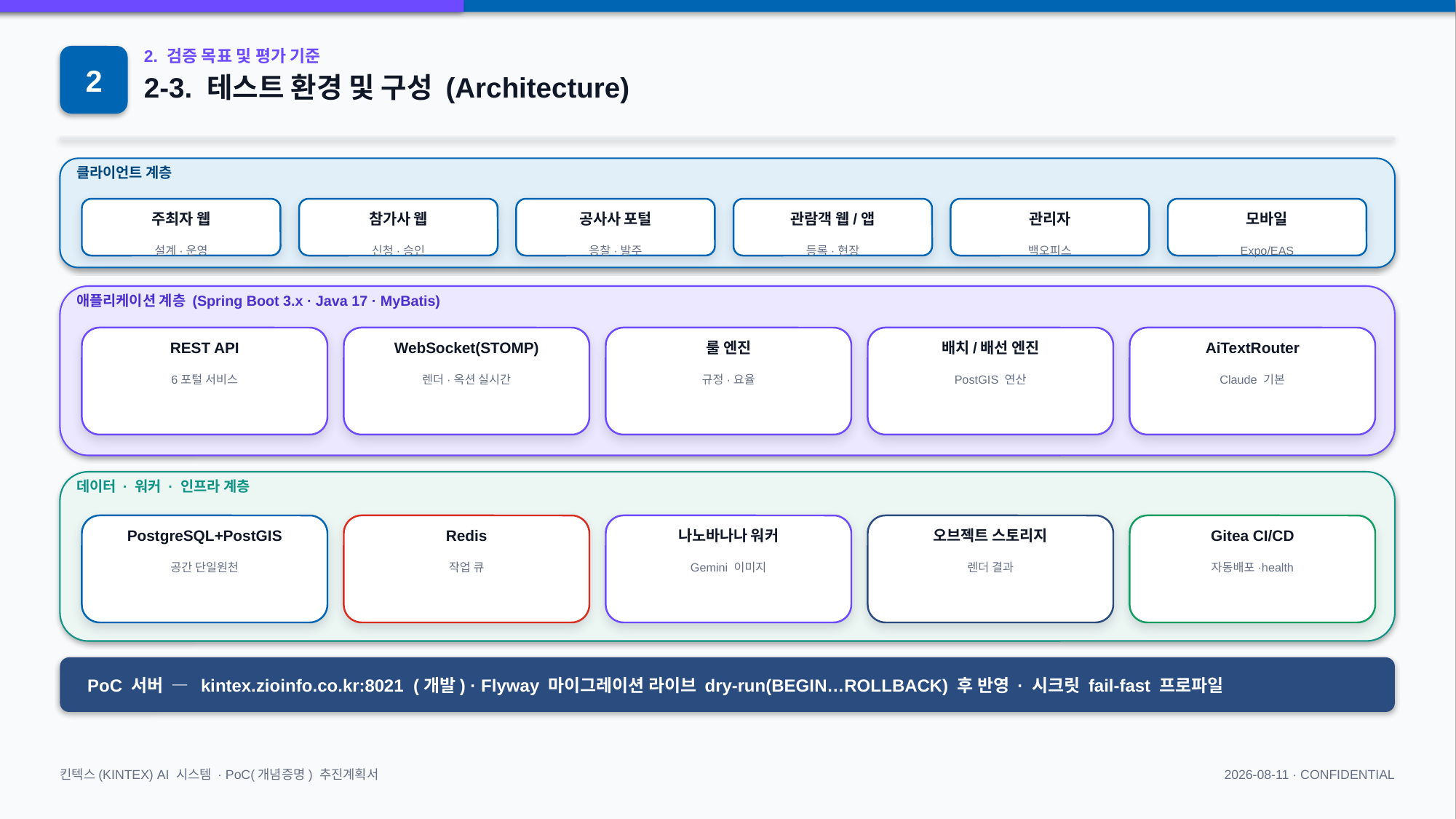

2
2. 검증 목표 및 평가 기준
2-3. 테스트 환경 및 구성 (Architecture)

클라이언트 계층

주최자 웹
참가사 웹
공사사 포털
관람객 웹/앱
관리자
모바일
설계·운영
신청·승인
응찰·발주
등록·현장
백오피스
Expo/EAS

애플리케이션 계층 (Spring Boot 3.x · Java 17 · MyBatis)

REST API
WebSocket(STOMP)
룰 엔진
배치/배선 엔진
AiTextRouter
6포털 서비스
렌더·옥션 실시간
규정·요율
PostGIS 연산
Claude 기본

데이터 · 워커 · 인프라 계층

PostgreSQL+PostGIS
Redis
나노바나나 워커
오브젝트 스토리지
Gitea CI/CD
공간 단일원천
작업 큐
Gemini 이미지
렌더 결과
자동배포·health

PoC 서버  —  kintex.zioinfo.co.kr:8021  (개발) · Flyway 마이그레이션 라이브 dry-run(BEGIN…ROLLBACK) 후 반영 · 시크릿 fail-fast 프로파일